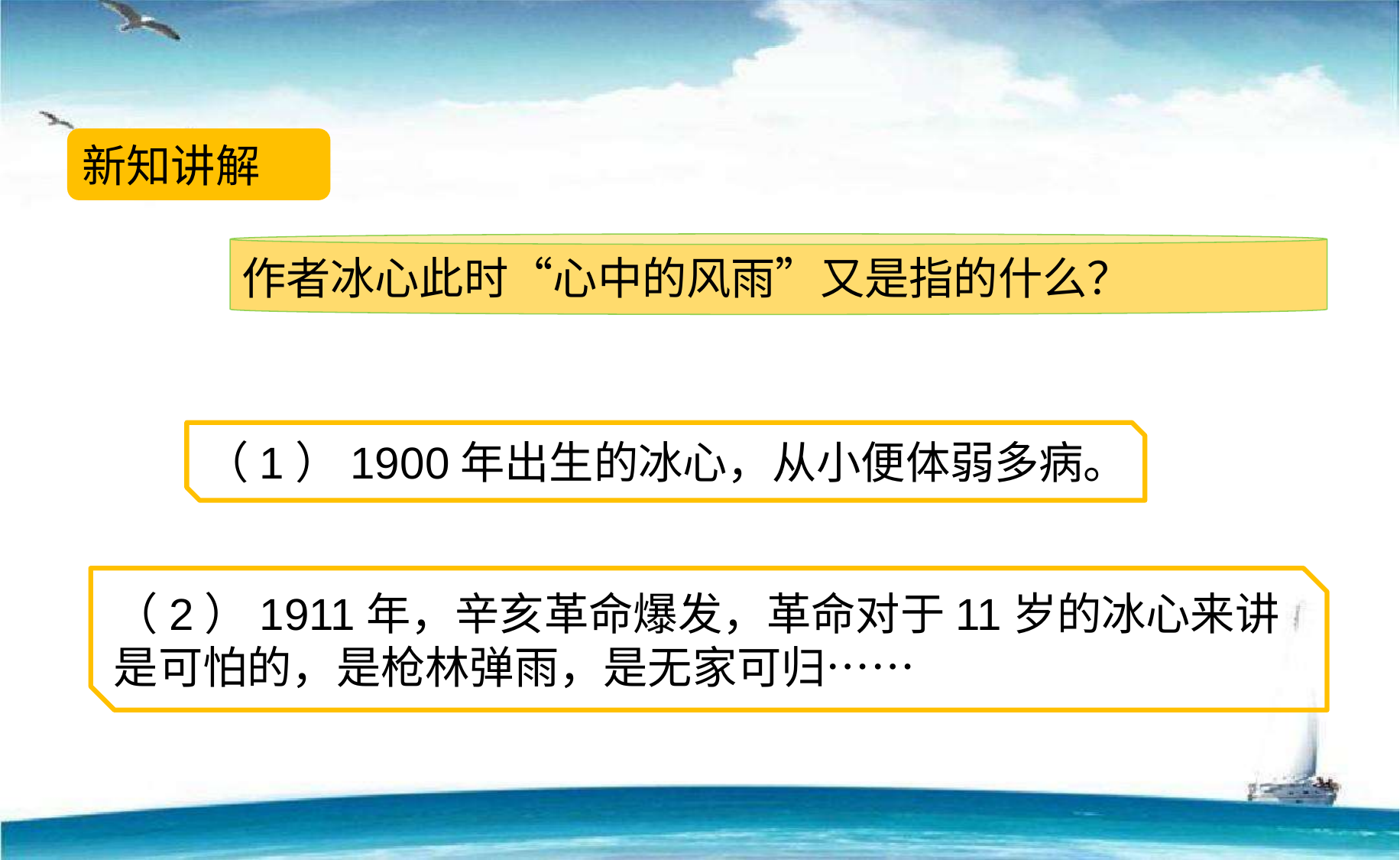

新知讲解
作者冰心此时“心中的风雨”又是指的什么？
（1）1900年出生的冰心，从小便体弱多病。
（2）1911年，辛亥革命爆发，革命对于11岁的冰心来讲是可怕的，是枪林弹雨，是无家可归……